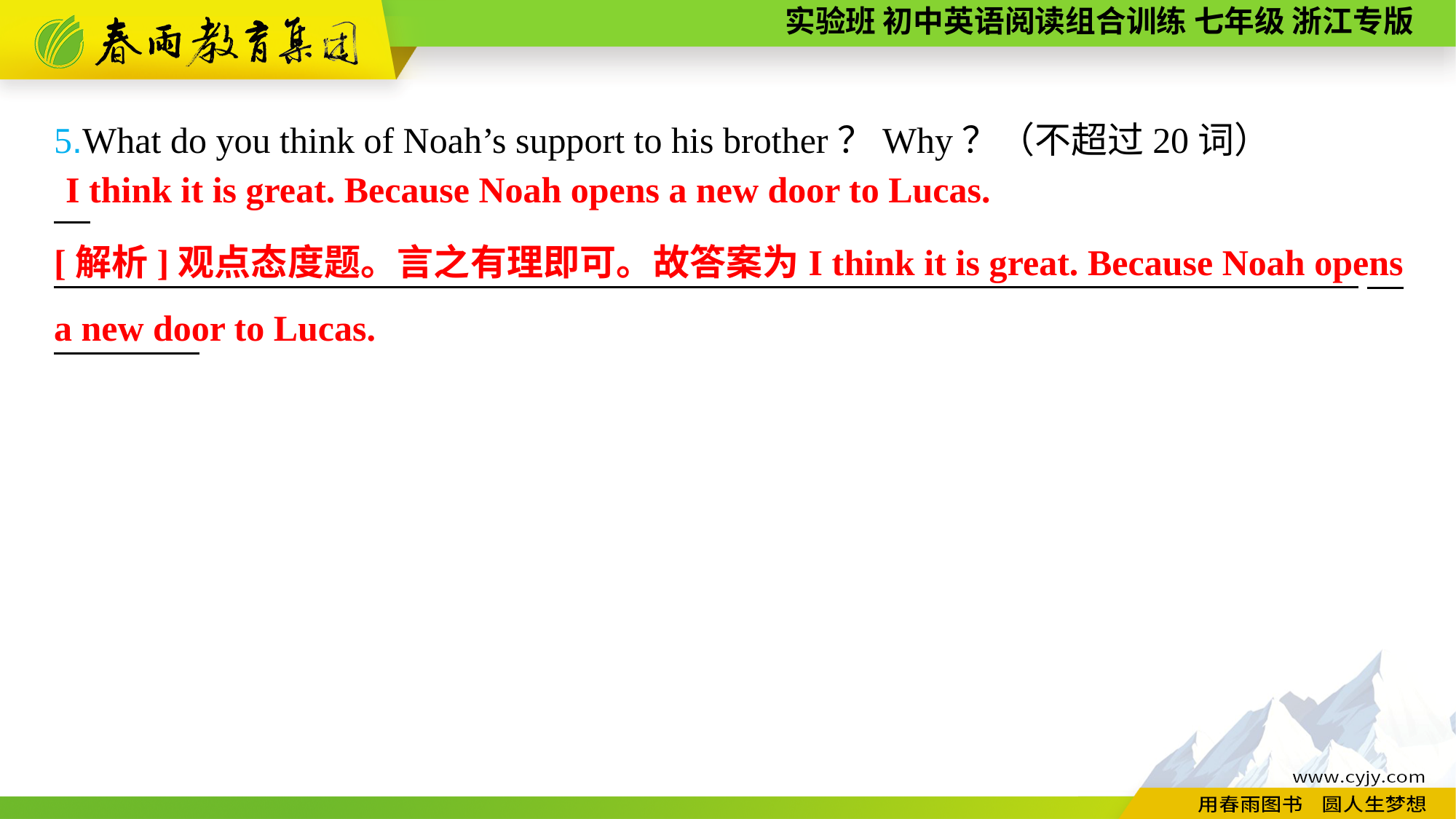

5.What do you think of Noah’s support to his brother？Why？（不超过20词）
　_______________________________________________________________________
I think it is great. Because Noah opens a new door to Lucas.
[解析]观点态度题。言之有理即可。故答案为I think it is great. Because Noah opens a new door to Lucas.